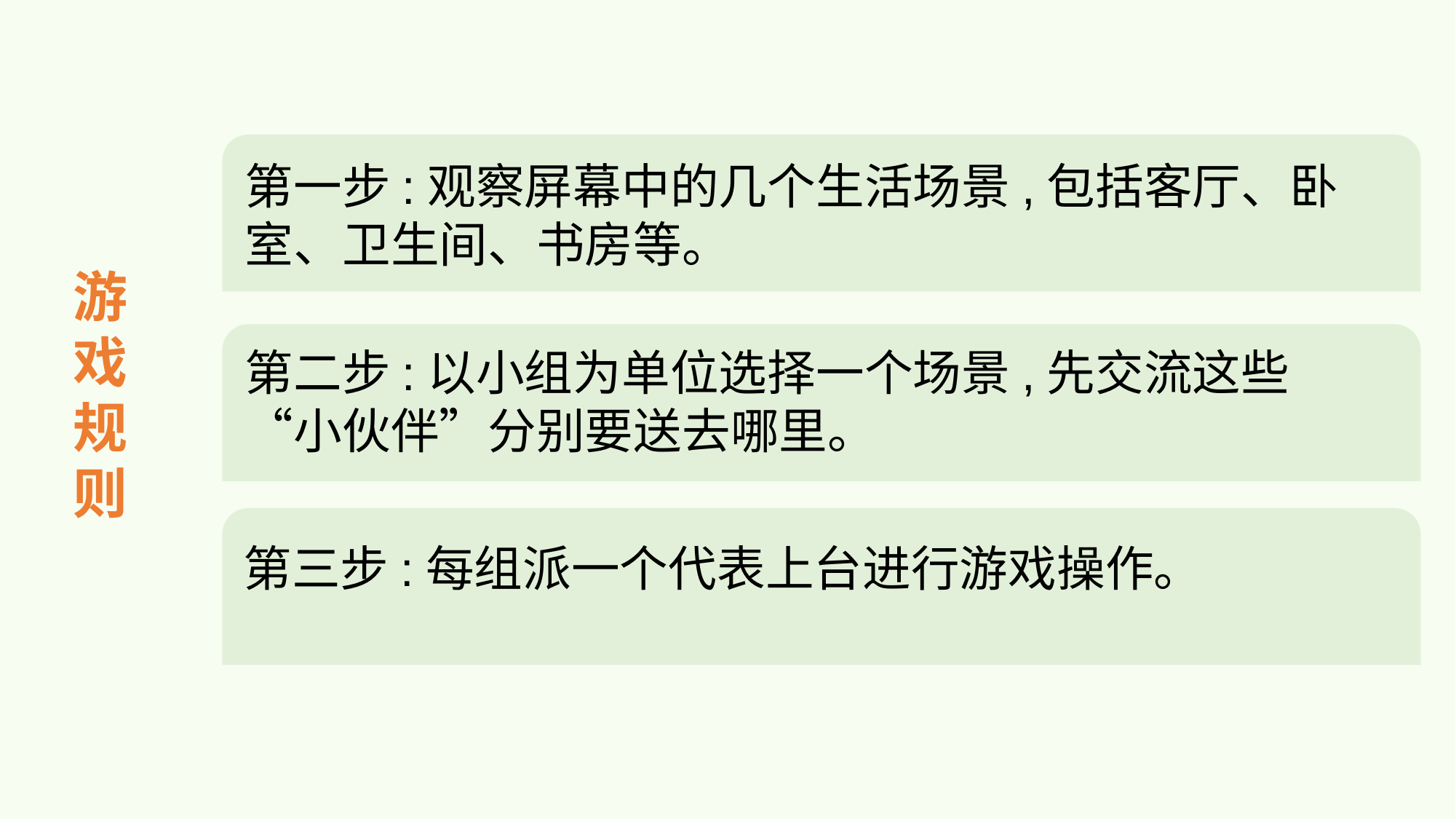

第一步:观察屏幕中的几个生活场景,包括客厅、卧室、卫生间、书房等。

游戏规则

第二步:以小组为单位选择一个场景,先交流这些“小伙伴”分别要送去哪里。

第三步:每组派一个代表上台进行游戏操作。